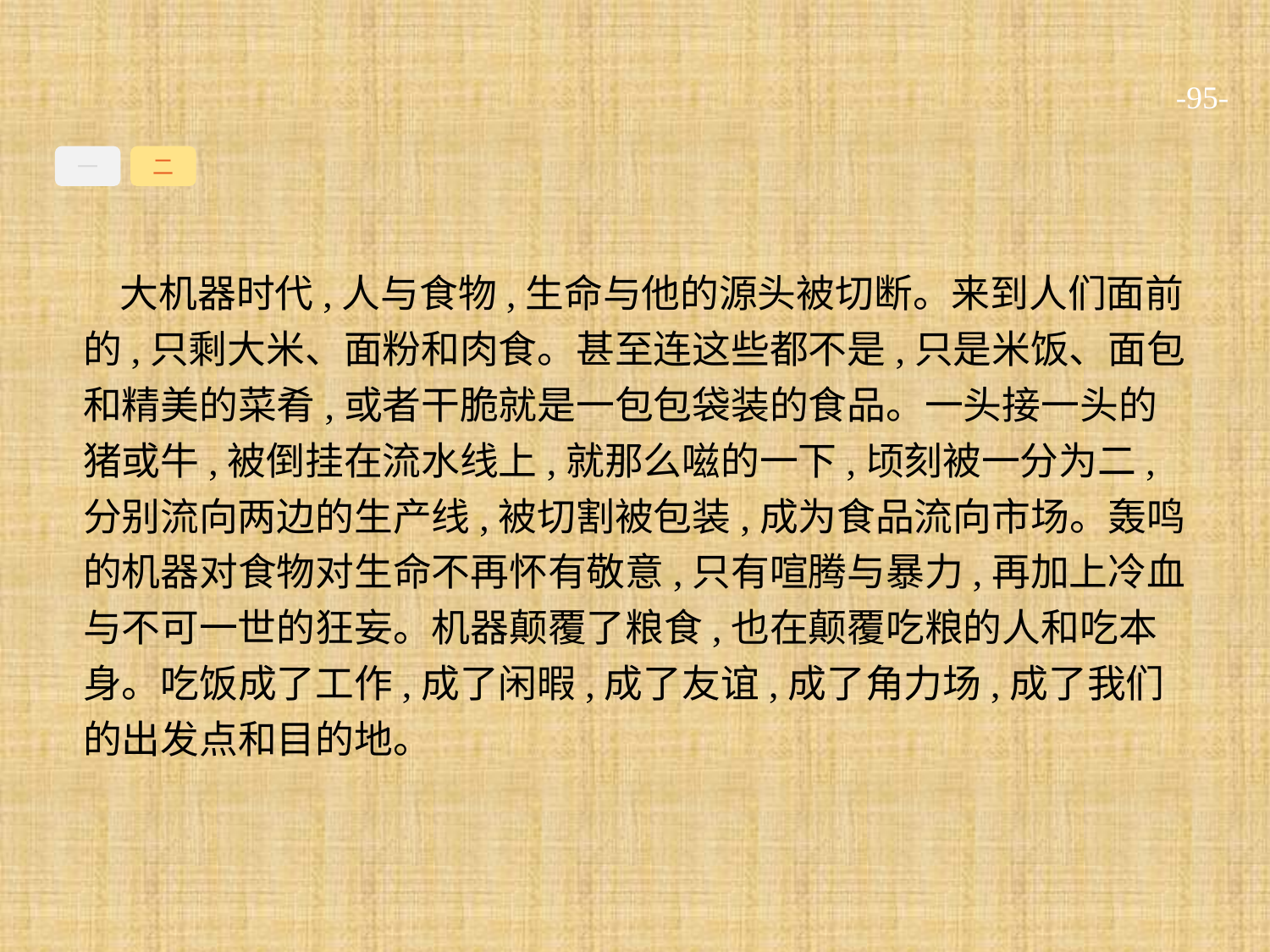

-95-
一
二
大机器时代,人与食物,生命与他的源头被切断。来到人们面前的,只剩大米、面粉和肉食。甚至连这些都不是,只是米饭、面包和精美的菜肴,或者干脆就是一包包袋装的食品。一头接一头的猪或牛,被倒挂在流水线上,就那么嗞的一下,顷刻被一分为二,分别流向两边的生产线,被切割被包装,成为食品流向市场。轰鸣的机器对食物对生命不再怀有敬意,只有喧腾与暴力,再加上冷血与不可一世的狂妄。机器颠覆了粮食,也在颠覆吃粮的人和吃本身。吃饭成了工作,成了闲暇,成了友谊,成了角力场,成了我们的出发点和目的地。